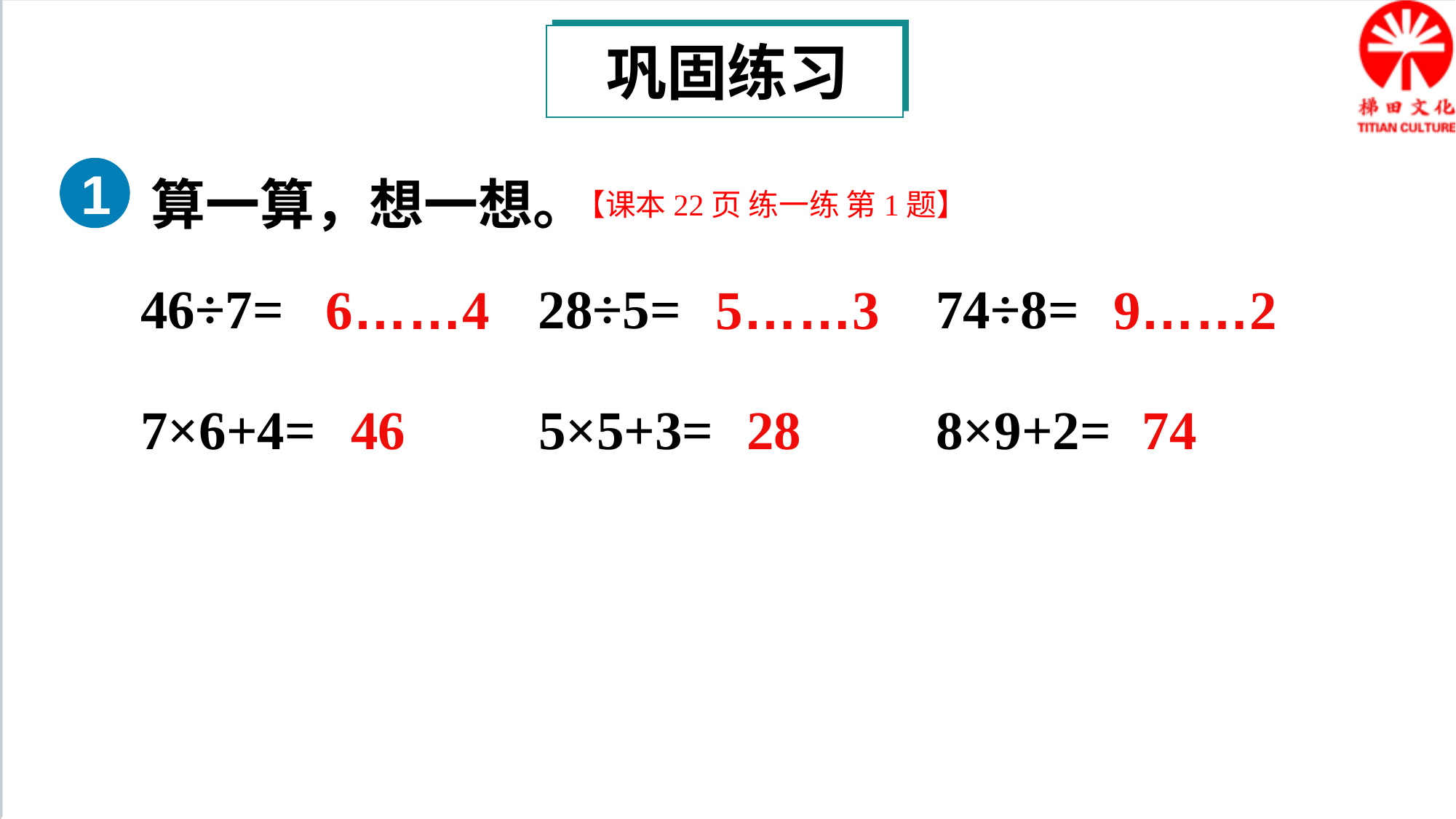

巩固练习
算一算，想一想。
1
【课本22页 练一练 第1题】
46÷7=
28÷5=
74÷8=
6……4
5……3
9……2
7×6+4=
46
5×5+3=
28
8×9+2=
74